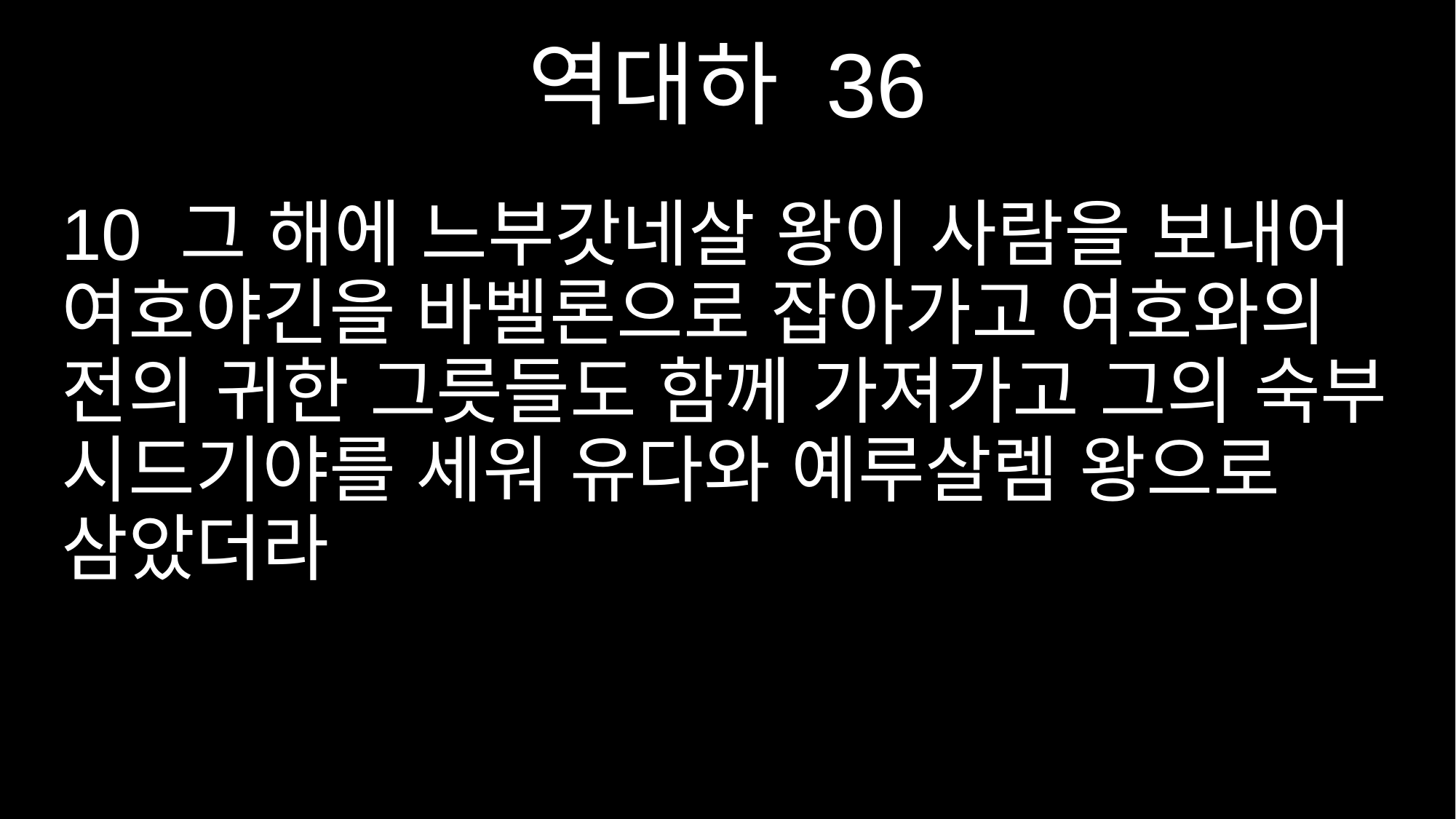

역대하 36
10 그 해에 느부갓네살 왕이 사람을 보내어 여호야긴을 바벨론으로 잡아가고 여호와의 전의 귀한 그릇들도 함께 가져가고 그의 숙부 시드기야를 세워 유다와 예루살렘 왕으로 삼았더라